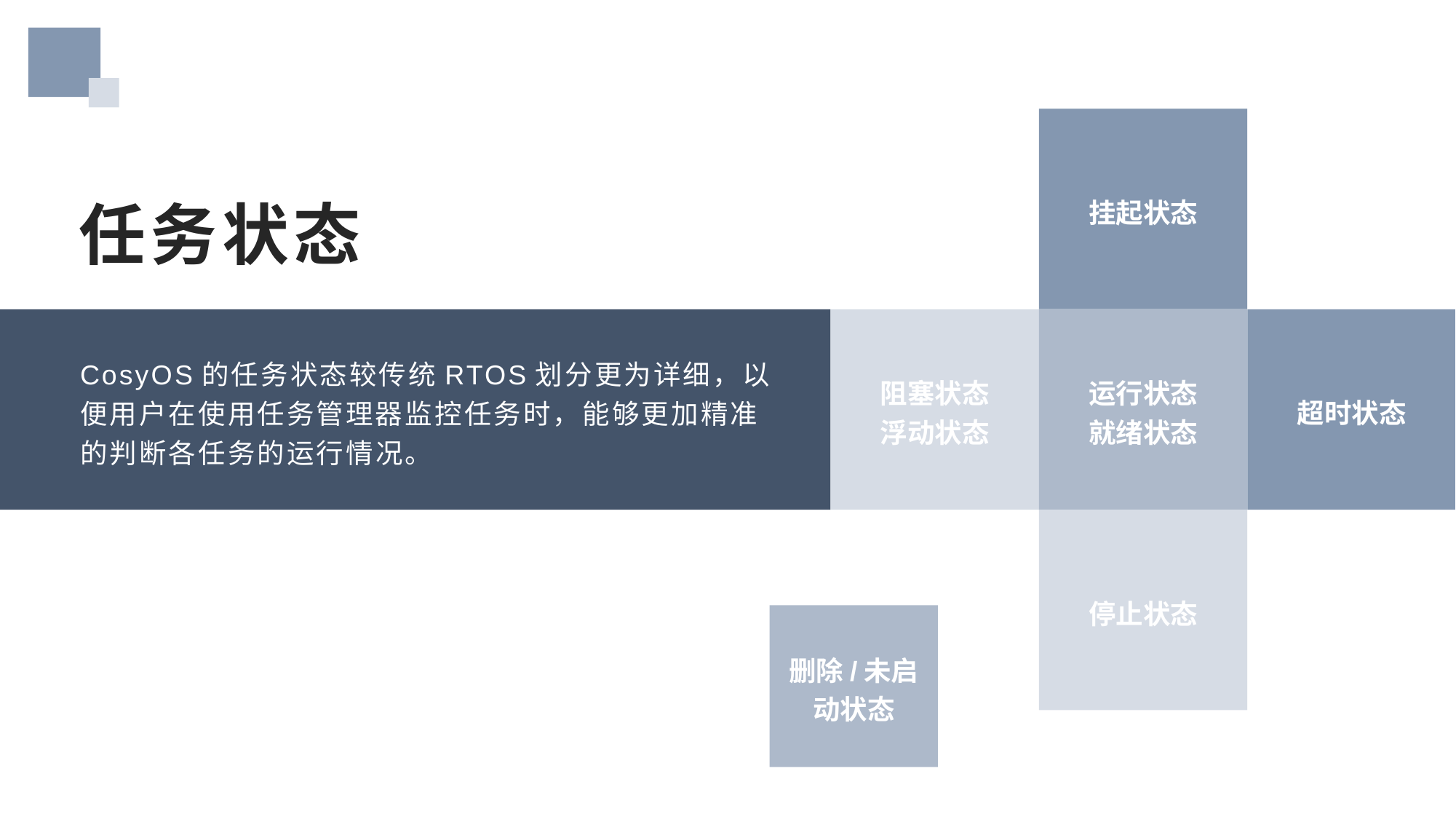

挂起状态
任务状态

阻塞状态
浮动状态
运行状态
就绪状态
超时状态
CosyOS的任务状态较传统RTOS划分更为详细，以便用户在使用任务管理器监控任务时，能够更加精准的判断各任务的运行情况。
停止状态
删除/未启动状态